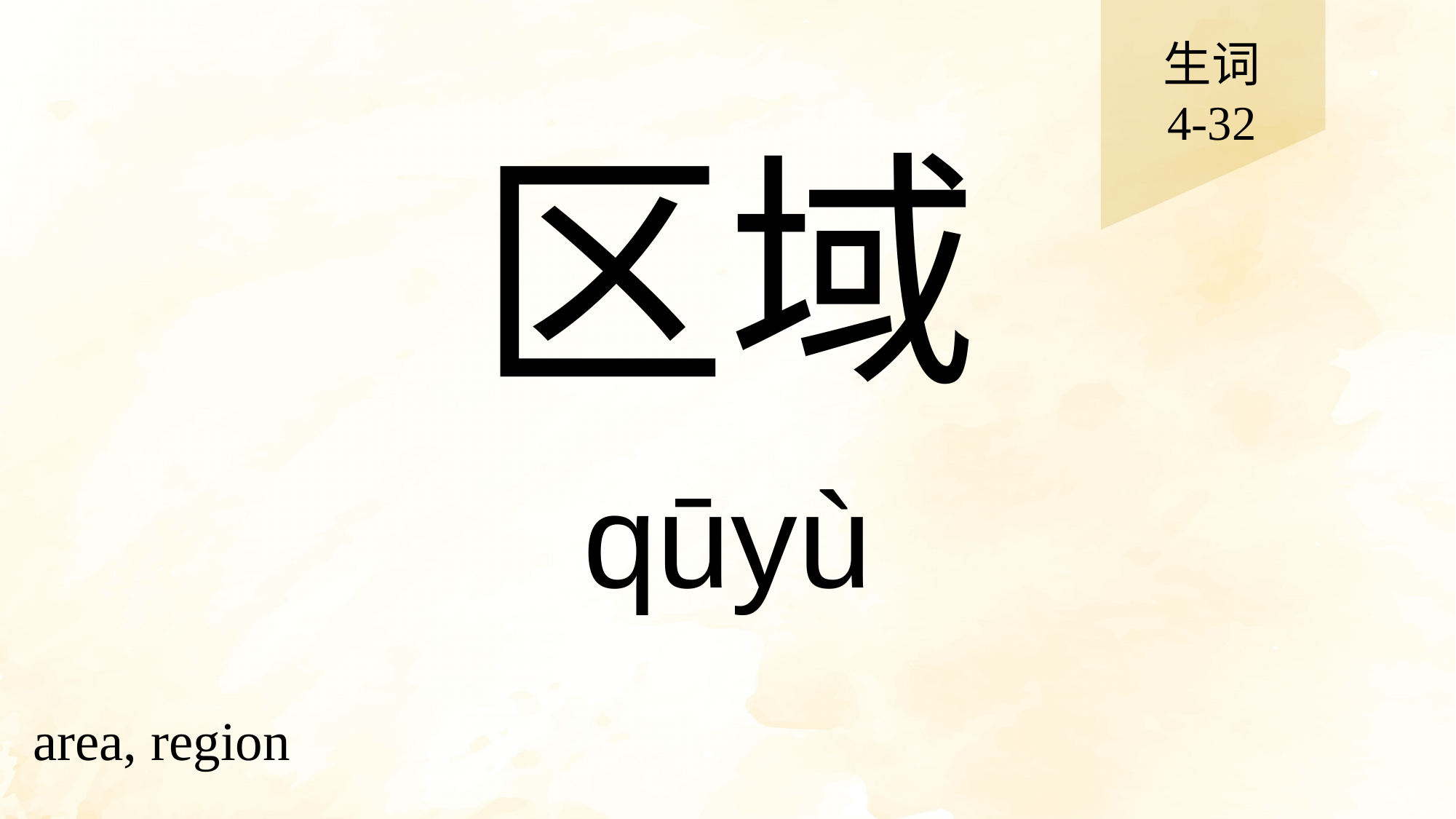

生词
4-32
# 区域
qūyù
area, region